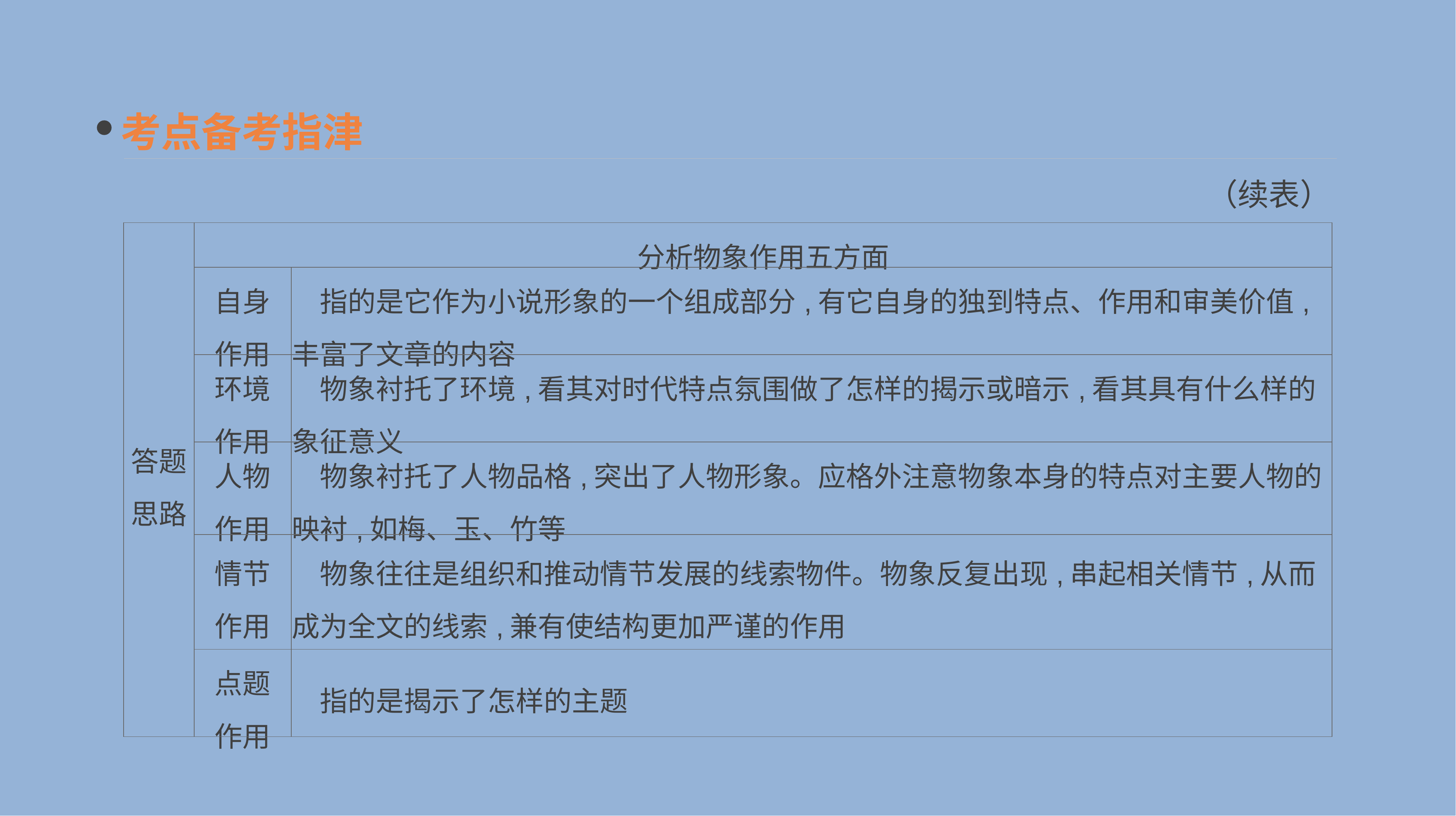

考点备考指津

（续表）
| 答题 思路 | 分析物象作用五方面 |  |
| --- | --- | --- |
|  | 自身 作用 | 指的是它作为小说形象的一个组成部分,有它自身的独到特点、作用和审美价值,丰富了文章的内容 |
|  | 环境 作用 | 物象衬托了环境,看其对时代特点氛围做了怎样的揭示或暗示,看其具有什么样的象征意义 |
|  | 人物 作用 | 物象衬托了人物品格,突出了人物形象。应格外注意物象本身的特点对主要人物的映衬,如梅、玉、竹等 |
|  | 情节 作用 | 物象往往是组织和推动情节发展的线索物件。物象反复出现,串起相关情节,从而成为全文的线索,兼有使结构更加严谨的作用 |
|  | 点题 作用 | 指的是揭示了怎样的主题 |